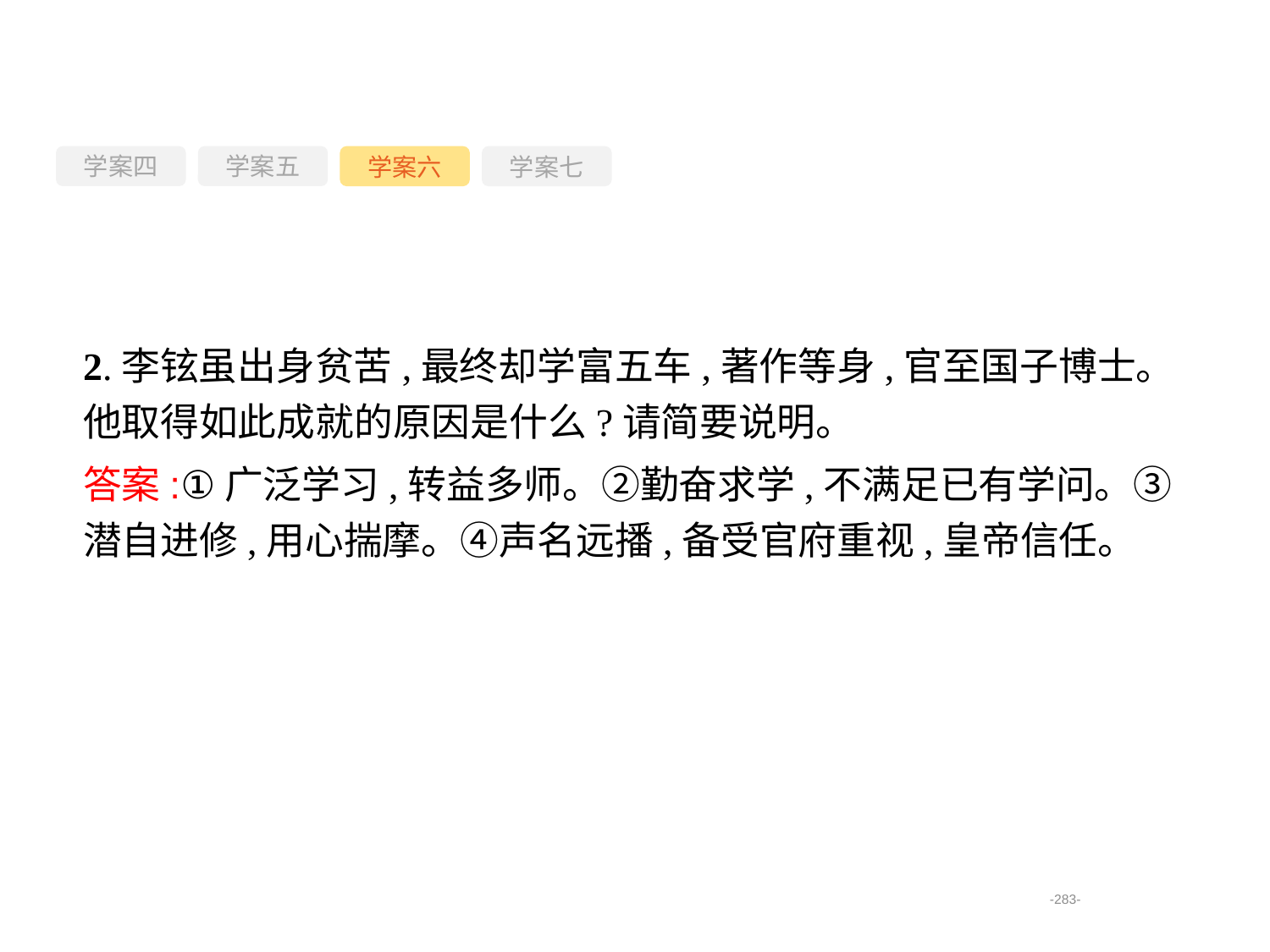

学案四
学案六
学案七
学案五
2.李铉虽出身贫苦,最终却学富五车,著作等身,官至国子博士。他取得如此成就的原因是什么?请简要说明。
答案:①广泛学习,转益多师。②勤奋求学,不满足已有学问。③潜自进修,用心揣摩。④声名远播,备受官府重视,皇帝信任。
-283-